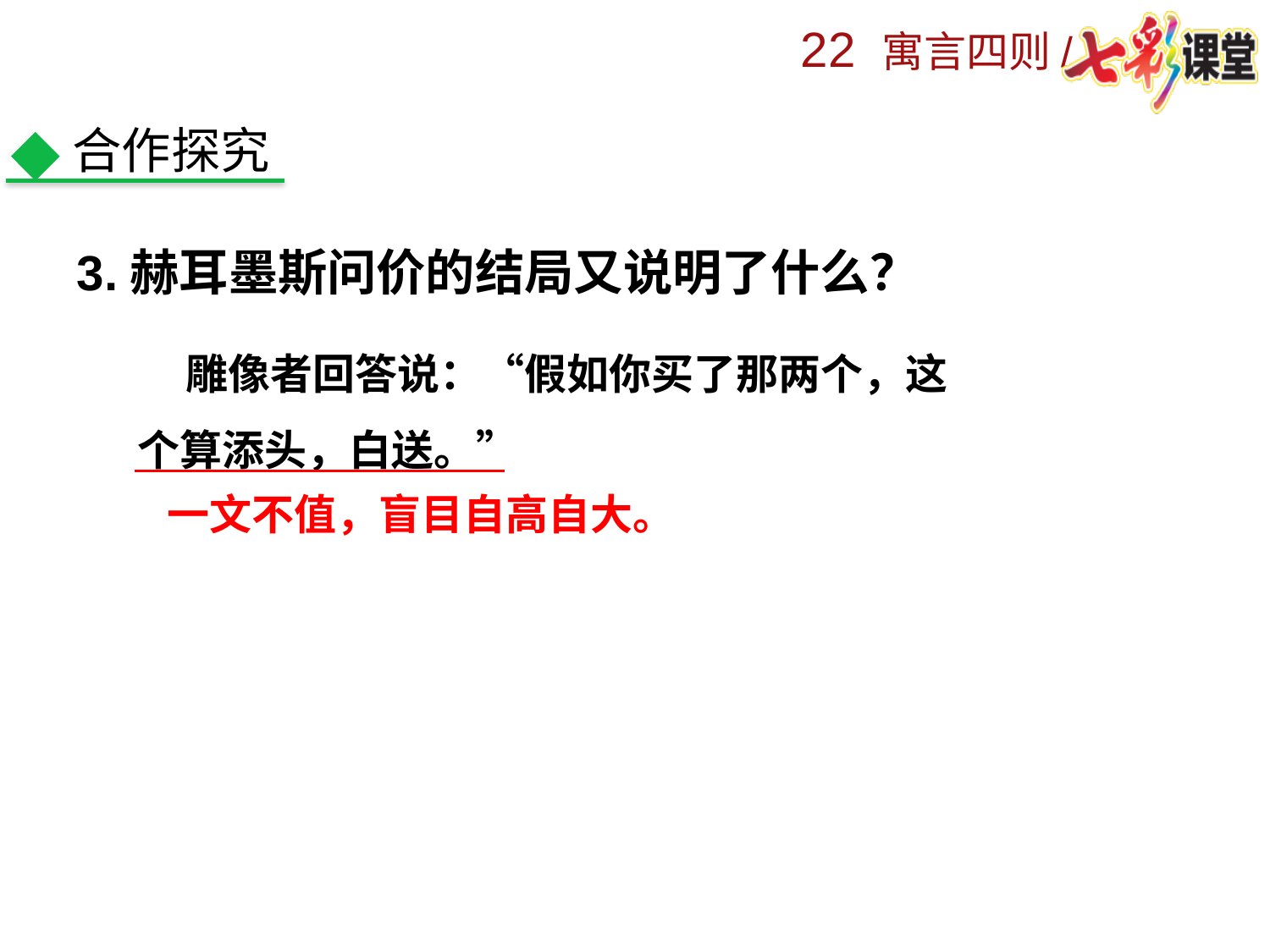

合作探究

3.赫耳墨斯问价的结局又说明了什么？
    雕像者回答说：“假如你买了那两个，这个算添头，白送。”
一文不值，盲目自高自大。